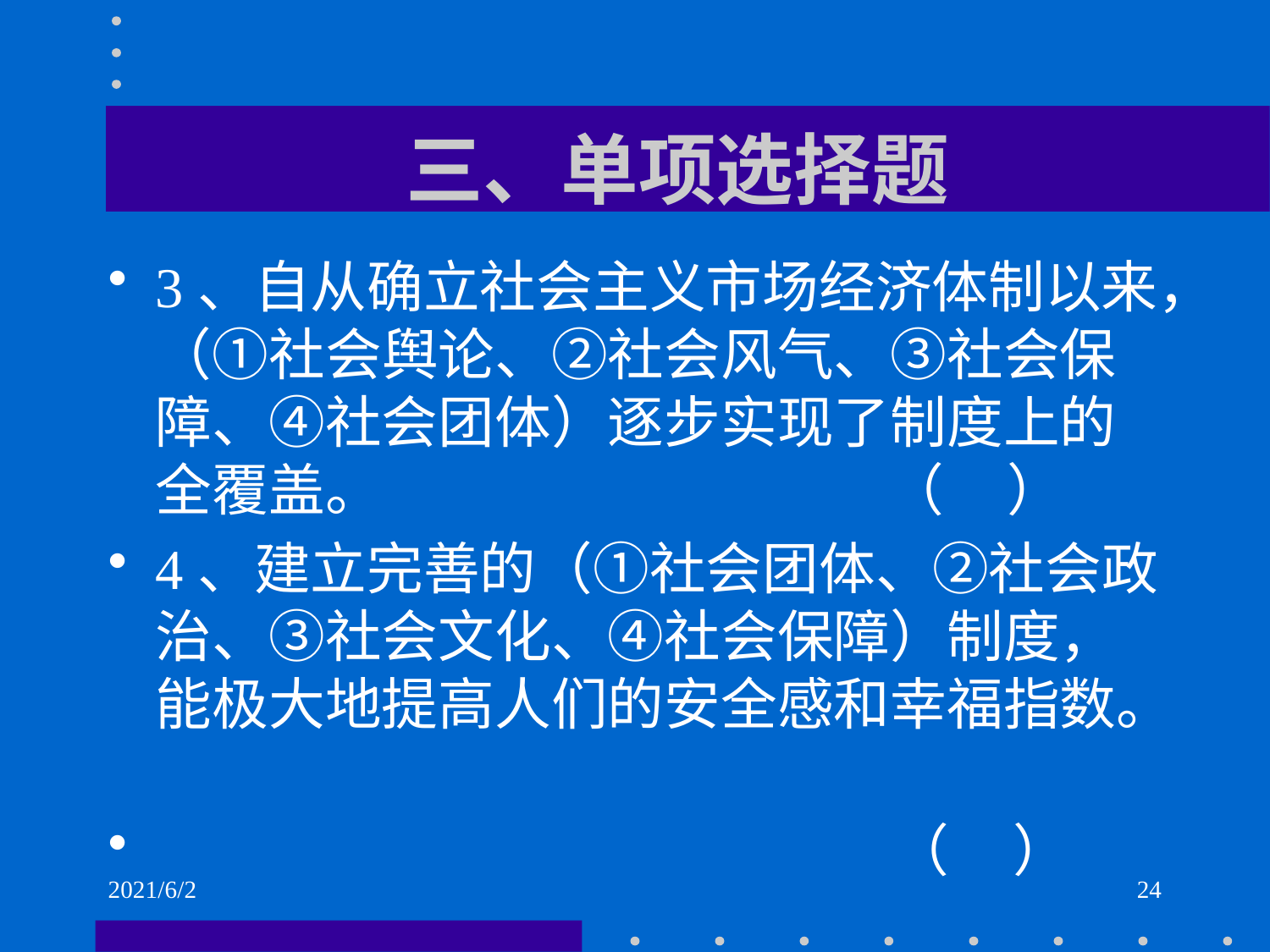

# 三、单项选择题
3、自从确立社会主义市场经济体制以来，（①社会舆论、②社会风气、③社会保障、④社会团体）逐步实现了制度上的全覆盖。                                        （     ）
4、建立完善的（①社会团体、②社会政治、③社会文化、④社会保障）制度，能极大地提高人们的安全感和幸福指数。
                                                         （     ）

2021/6/2
24